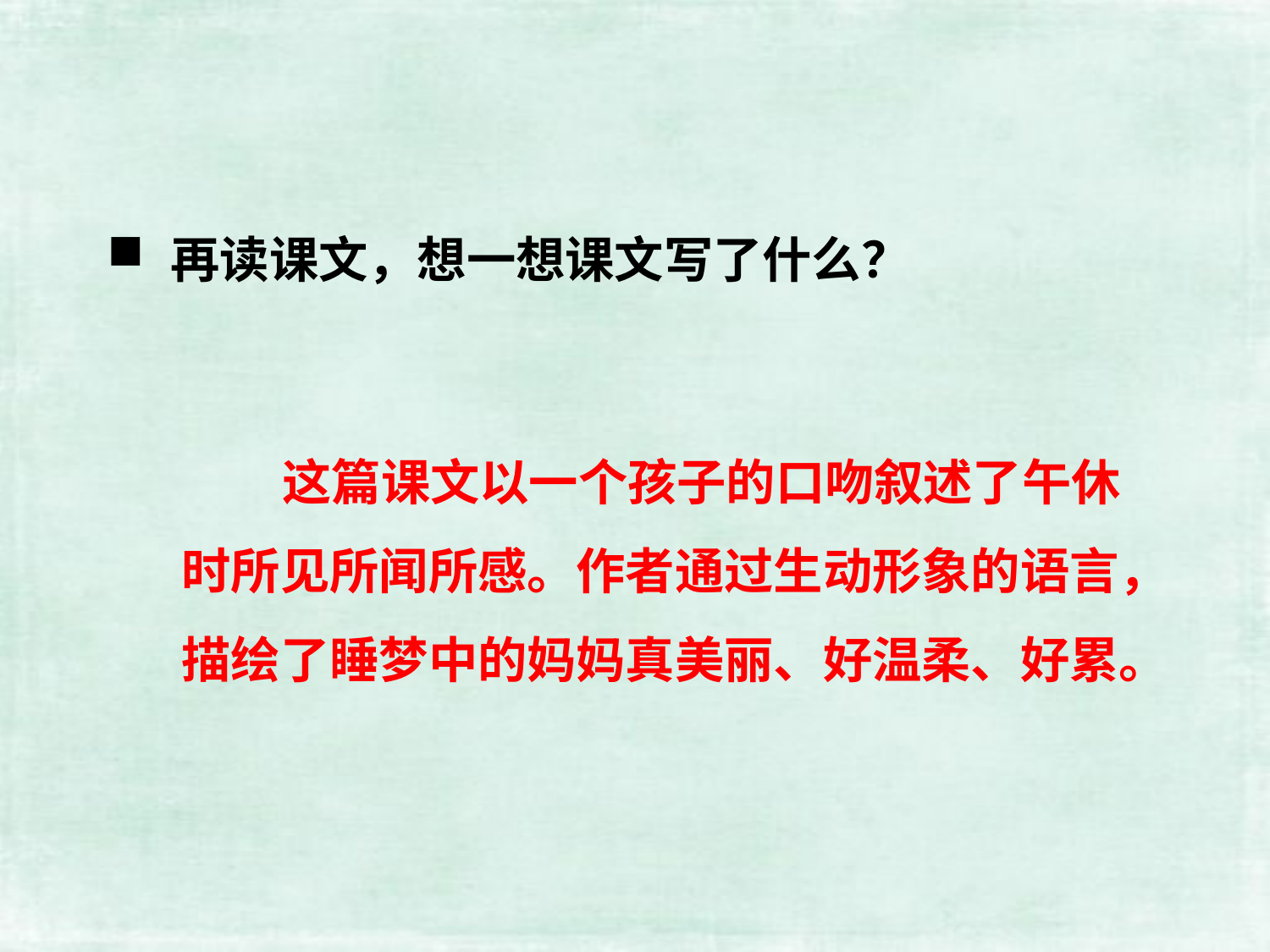

再读课文，想一想课文写了什么？
这篇课文以一个孩子的口吻叙述了午休时所见所闻所感。作者通过生动形象的语言，描绘了睡梦中的妈妈真美丽、好温柔、好累。